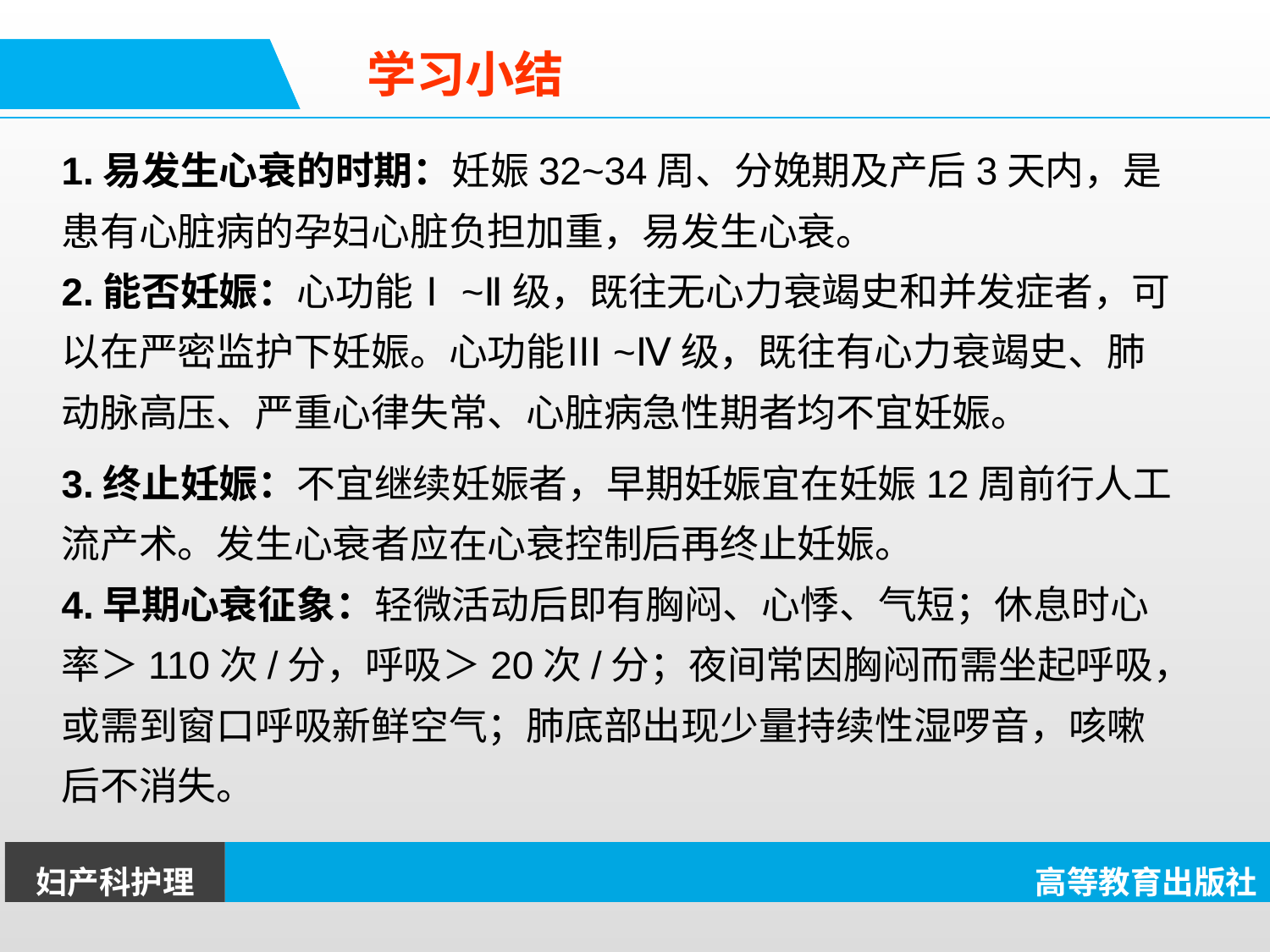

学习小结

1.易发生心衰的时期：妊娠32~34周、分娩期及产后3天内，是患有心脏病的孕妇心脏负担加重，易发生心衰。
2.能否妊娠：心功能Ⅰ~Ⅱ级，既往无心力衰竭史和并发症者，可以在严密监护下妊娠。心功能Ⅲ~Ⅳ级，既往有心力衰竭史、肺动脉高压、严重心律失常、心脏病急性期者均不宜妊娠。
3.终止妊娠：不宜继续妊娠者，早期妊娠宜在妊娠12周前行人工流产术。发生心衰者应在心衰控制后再终止妊娠。
4.早期心衰征象：轻微活动后即有胸闷、心悸、气短；休息时心率＞110次/分，呼吸＞20次/分；夜间常因胸闷而需坐起呼吸，或需到窗口呼吸新鲜空气；肺底部出现少量持续性湿啰音，咳嗽后不消失。
妇产科护理
高等教育出版社